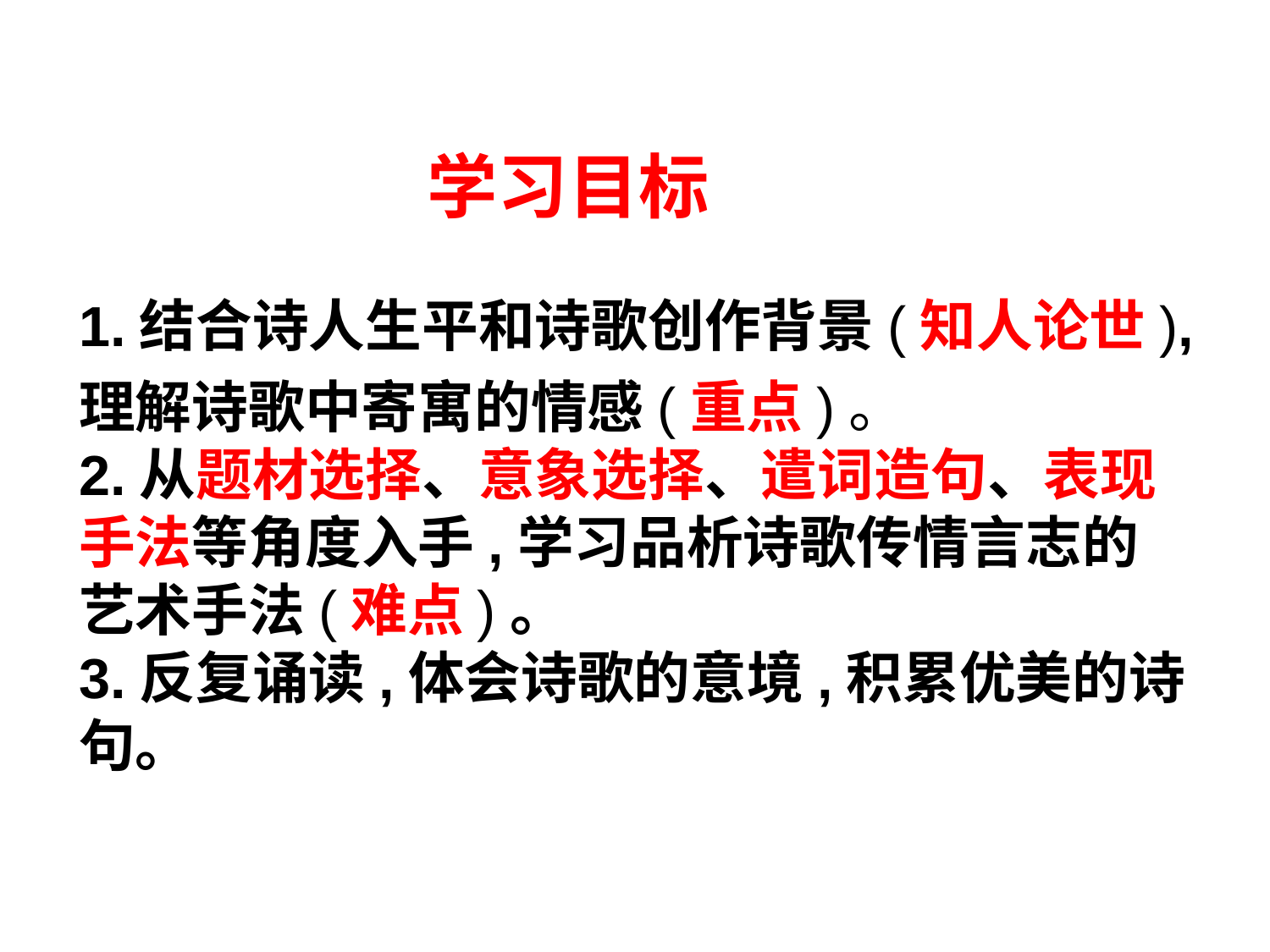

学习目标
1.结合诗人生平和诗歌创作背景(知人论世),理解诗歌中寄寓的情感(重点)。
2.从题材选择、意象选择、遣词造句、表现手法等角度入手,学习品析诗歌传情言志的艺术手法(难点)。
3.反复诵读,体会诗歌的意境,积累优美的诗句。